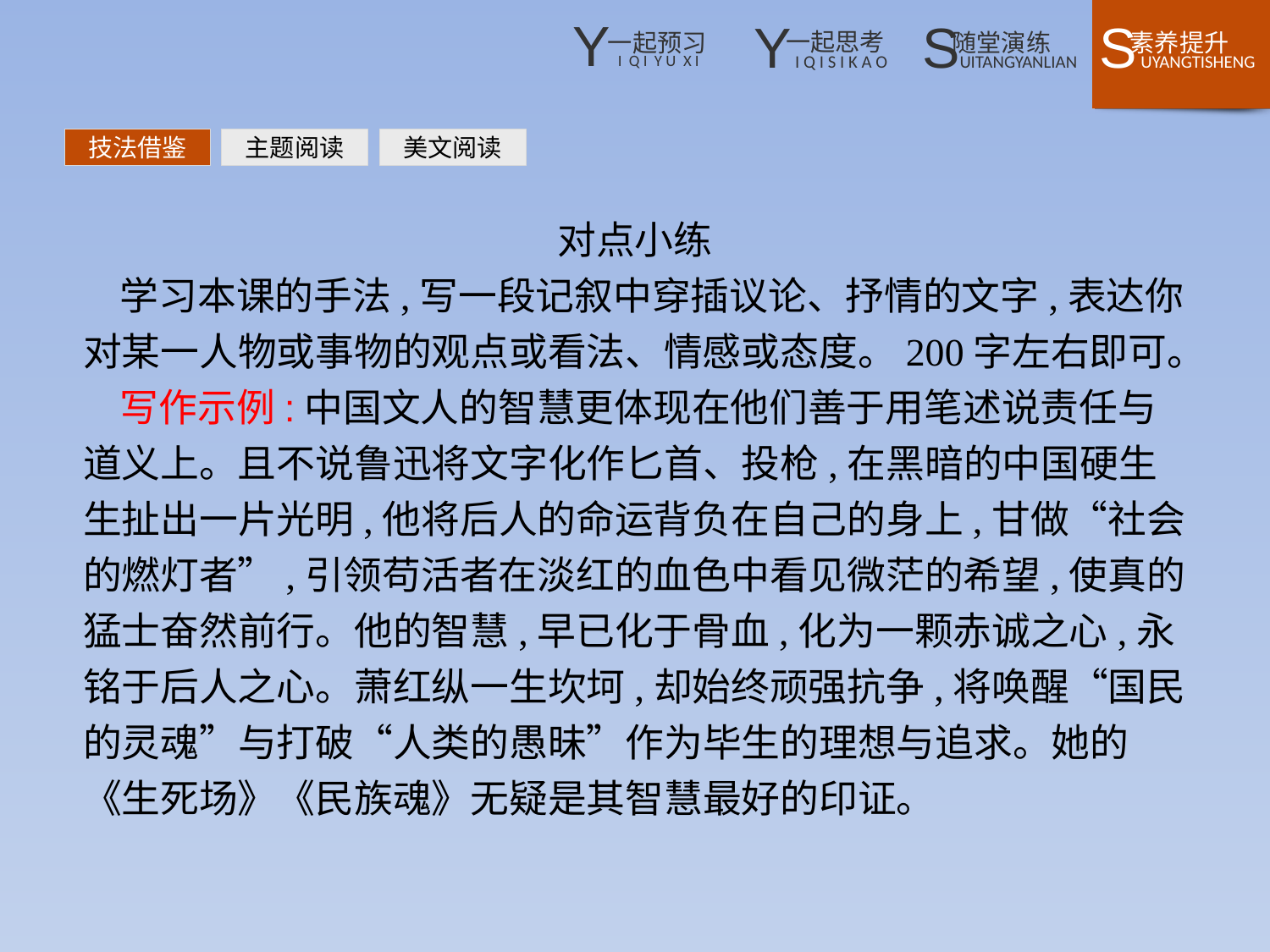

技法借鉴
主题阅读
美文阅读
对点小练
学习本课的手法,写一段记叙中穿插议论、抒情的文字,表达你对某一人物或事物的观点或看法、情感或态度。200字左右即可。
写作示例:中国文人的智慧更体现在他们善于用笔述说责任与道义上。且不说鲁迅将文字化作匕首、投枪,在黑暗的中国硬生生扯出一片光明,他将后人的命运背负在自己的身上,甘做“社会的燃灯者”,引领苟活者在淡红的血色中看见微茫的希望,使真的猛士奋然前行。他的智慧,早已化于骨血,化为一颗赤诚之心,永铭于后人之心。萧红纵一生坎坷,却始终顽强抗争,将唤醒“国民的灵魂”与打破“人类的愚昧”作为毕生的理想与追求。她的《生死场》《民族魂》无疑是其智慧最好的印证。